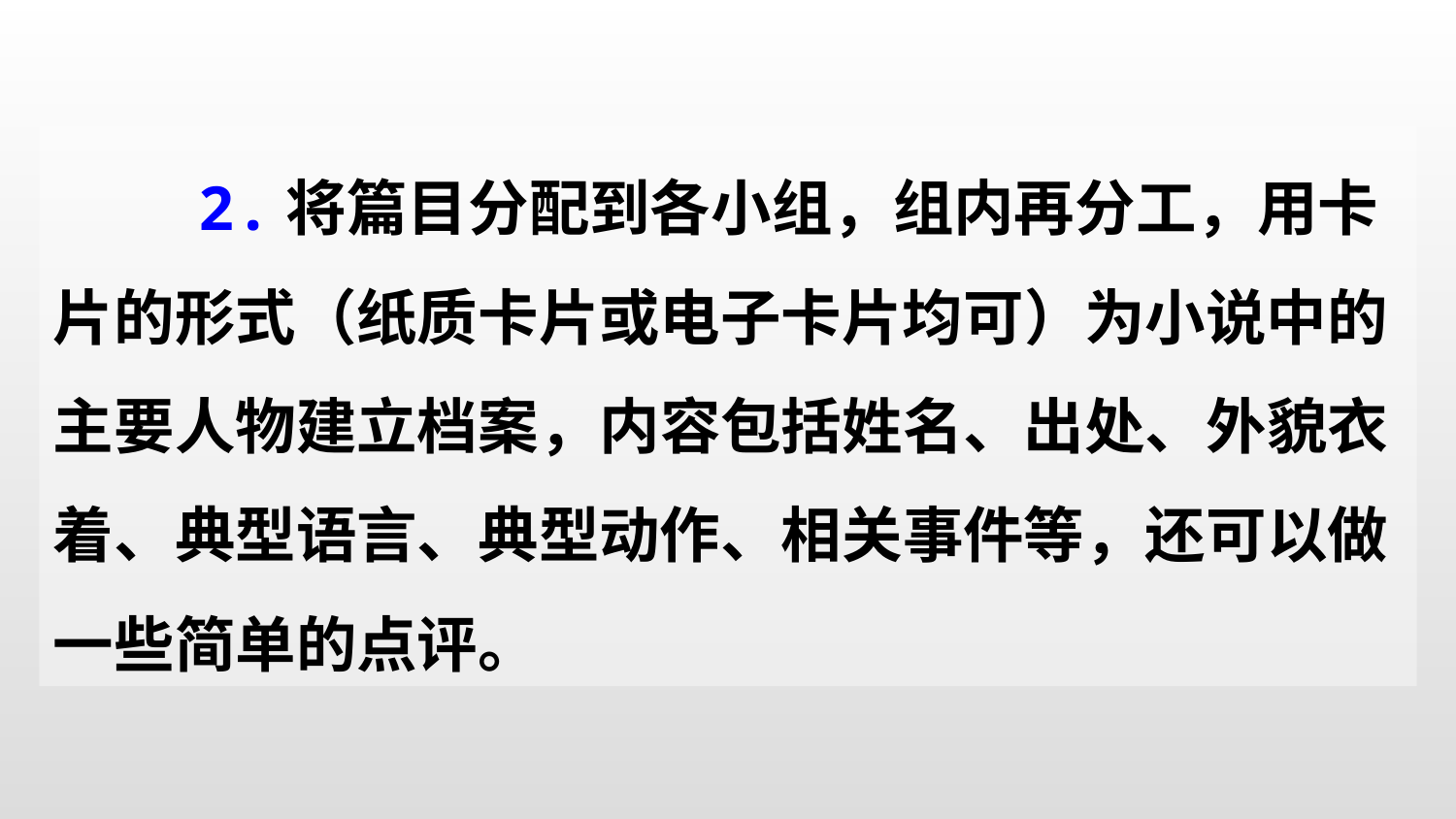

2.将篇目分配到各小组，组内再分工，用卡片的形式（纸质卡片或电子卡片均可）为小说中的主要人物建立档案，内容包括姓名、出处、外貌衣着、典型语言、典型动作、相关事件等，还可以做一些简单的点评。